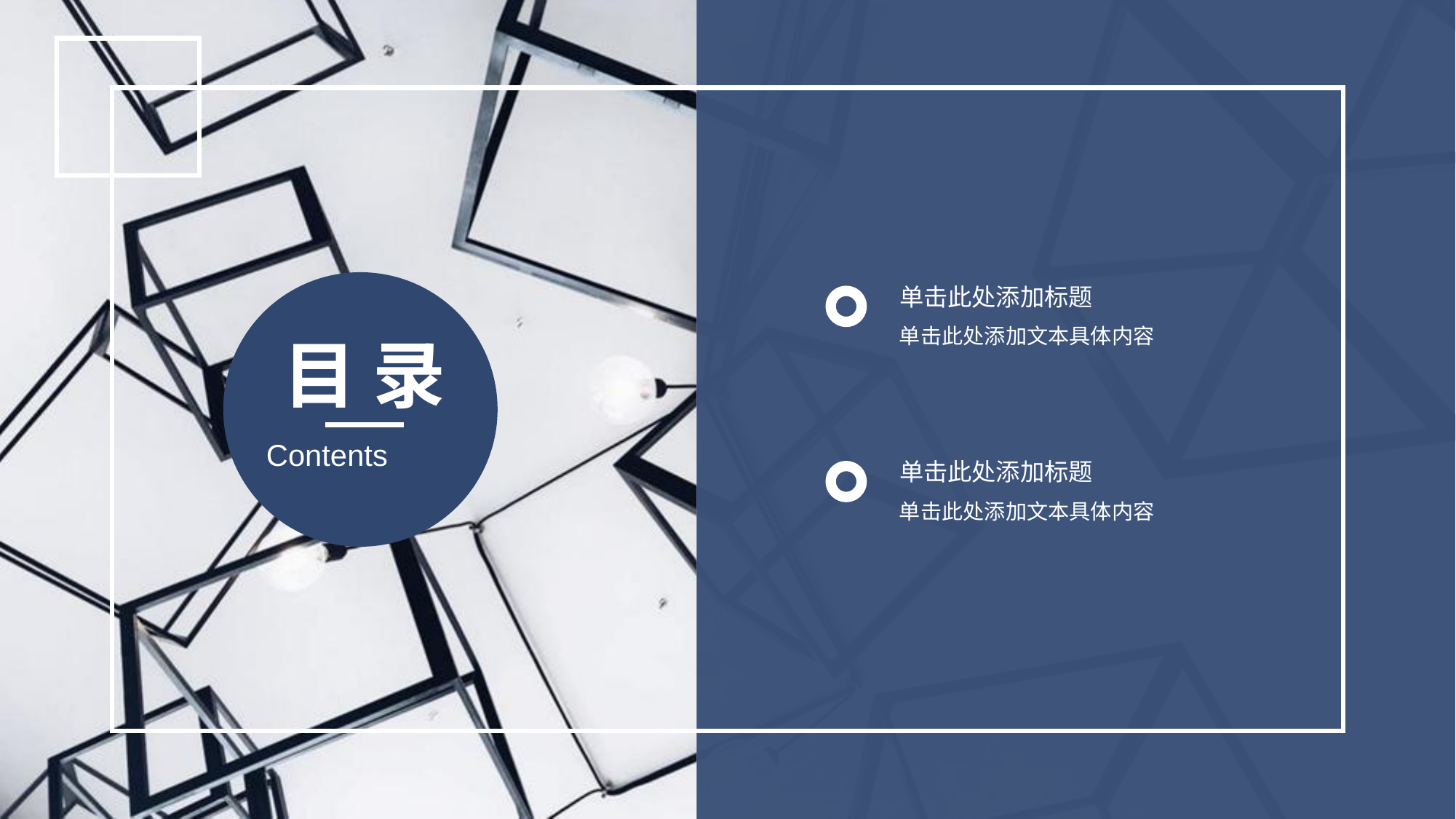

单击此处添加标题

单击此处添加文本具体内容
目 录
Contents
单击此处添加标题

单击此处添加文本具体内容